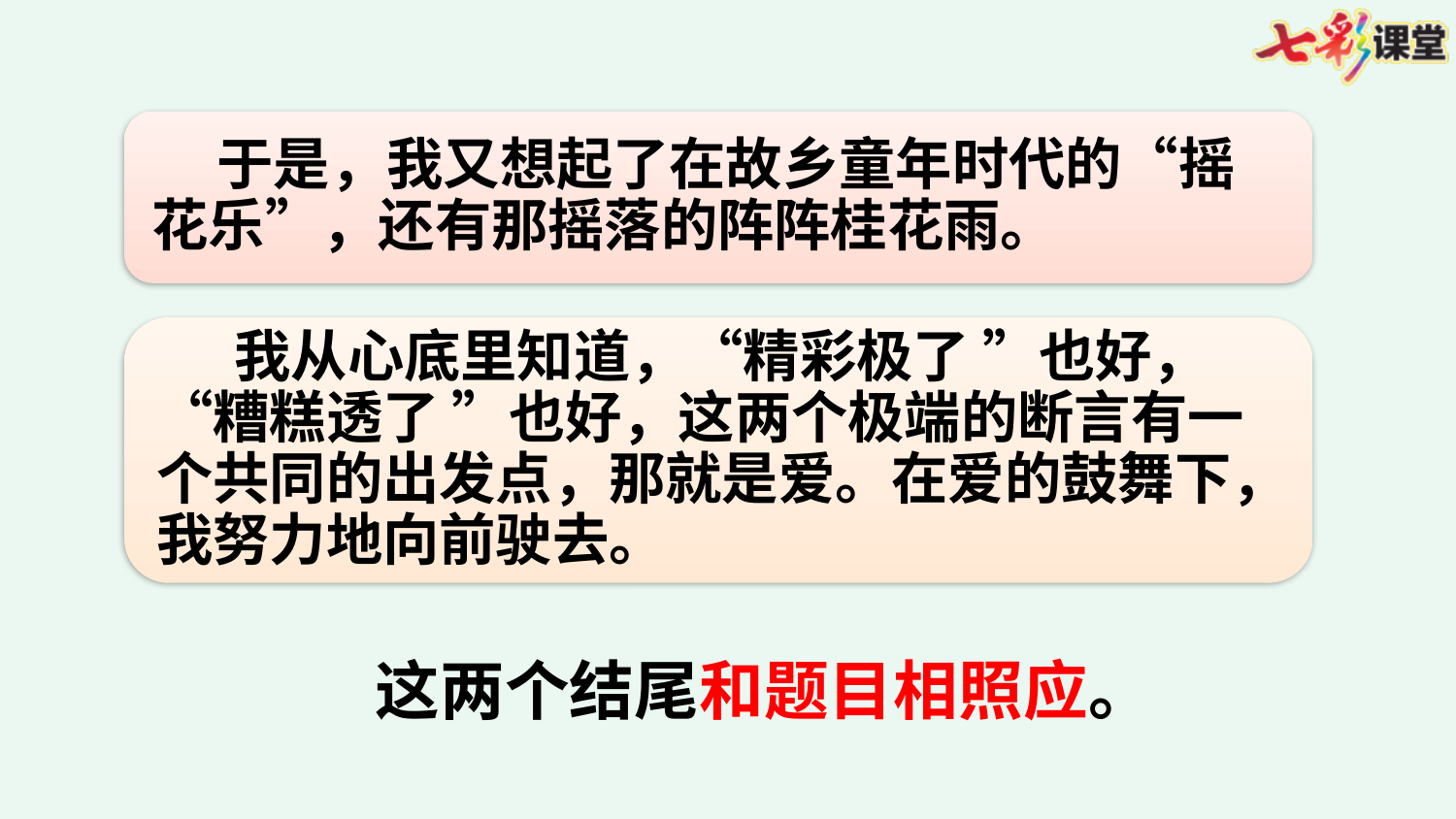

于是，我又想起了在故乡童年时代的“摇花乐”，还有那摇落的阵阵桂花雨。
     我从心底里知道，“精彩极了 ”也好，“糟糕透了 ”也好，这两个极端的断言有一个共同的出发点，那就是爱。在爱的鼓舞下，我努力地向前驶去。
这两个结尾和题目相照应。